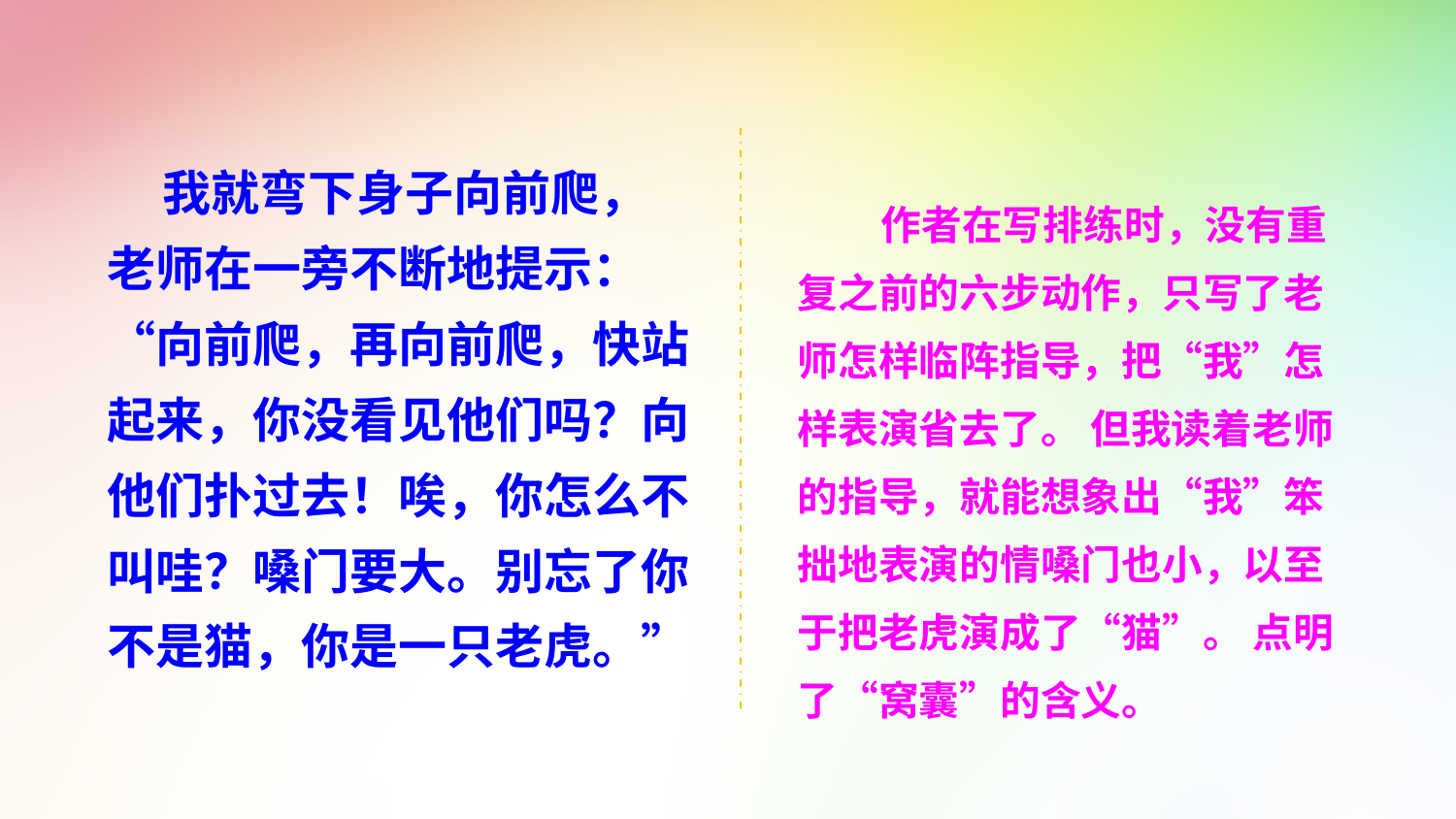

#
    我就弯下身子向前爬，老师在一旁不断地提示：“向前爬，再向前爬，快站起来，你没看见他们吗？向他们扑过去！唉，你怎么不叫哇？嗓门要大。别忘了你不是猫，你是一只老虎。”
        作者在写排练时，没有重复之前的六步动作，只写了老师怎样临阵指导，把“我”怎样表演省去了。 但我读着老师的指导，就能想象出“我”笨拙地表演的情嗓门也小，以至于把老虎演成了“猫”。 点明了“窝囊”的含义。